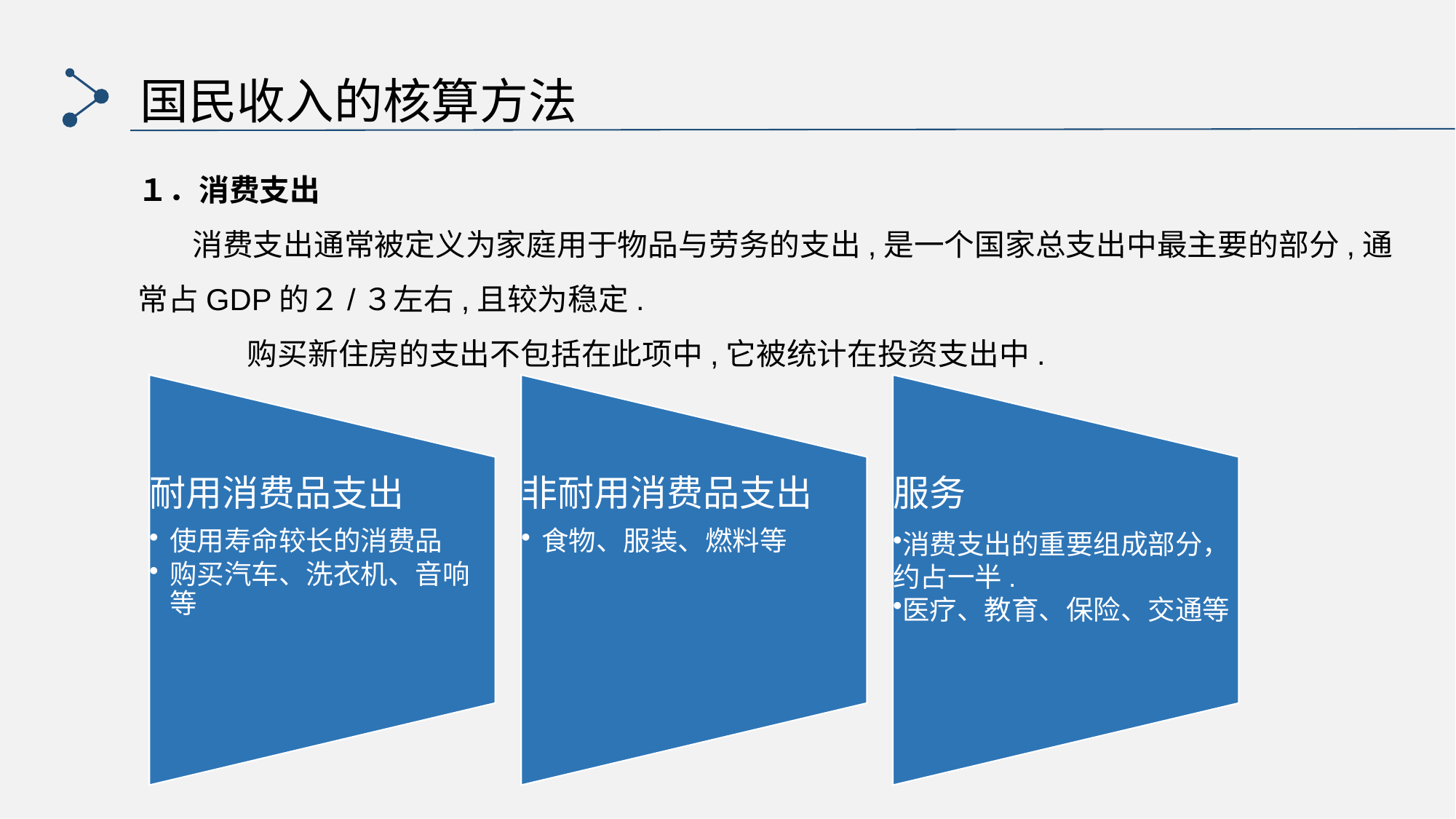

国民收入的核算方法
１．消费支出
       消费支出通常被定义为家庭用于物品与劳务的支出,是一个国家总支出中最主要的部分,通常占GDP的２/３左右,且较为稳定.
	购买新住房的支出不包括在此项中,它被统计在投资支出中.
耐用消费品支出
使用寿命较长的消费品
购买汽车、洗衣机、音响等
非耐用消费品支出
食物、服装、燃料等
服务
消费支出的重要组成部分，约占一半.
医疗、教育、保险、交通等